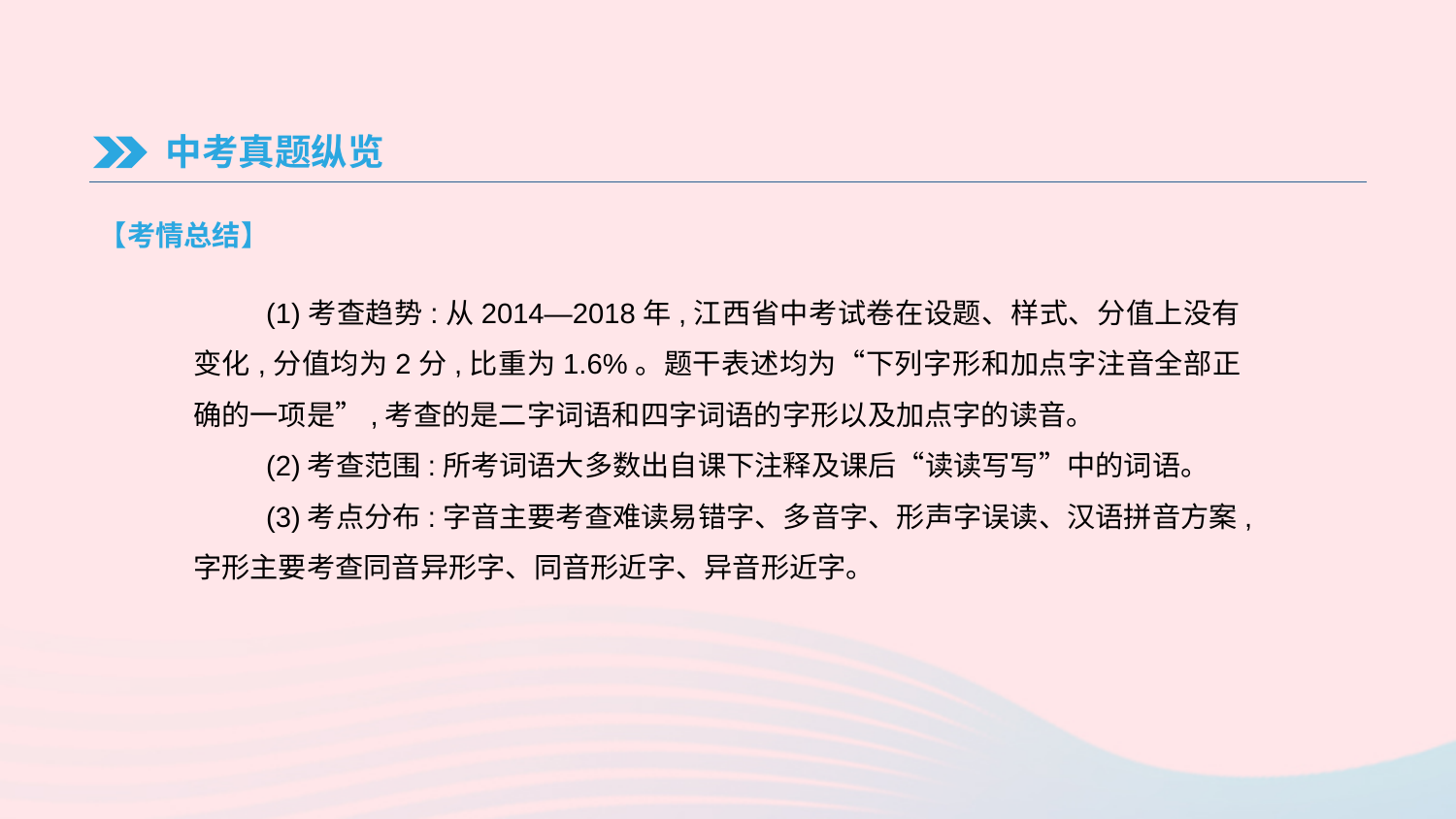

中考真题纵览

【考情总结】
(1)考查趋势:从2014—2018年,江西省中考试卷在设题、样式、分值上没有变化,分值均为2分,比重为1.6%。题干表述均为“下列字形和加点字注音全部正确的一项是”,考查的是二字词语和四字词语的字形以及加点字的读音。
(2)考查范围:所考词语大多数出自课下注释及课后“读读写写”中的词语。
(3)考点分布:字音主要考查难读易错字、多音字、形声字误读、汉语拼音方案,字形主要考查同音异形字、同音形近字、异音形近字。